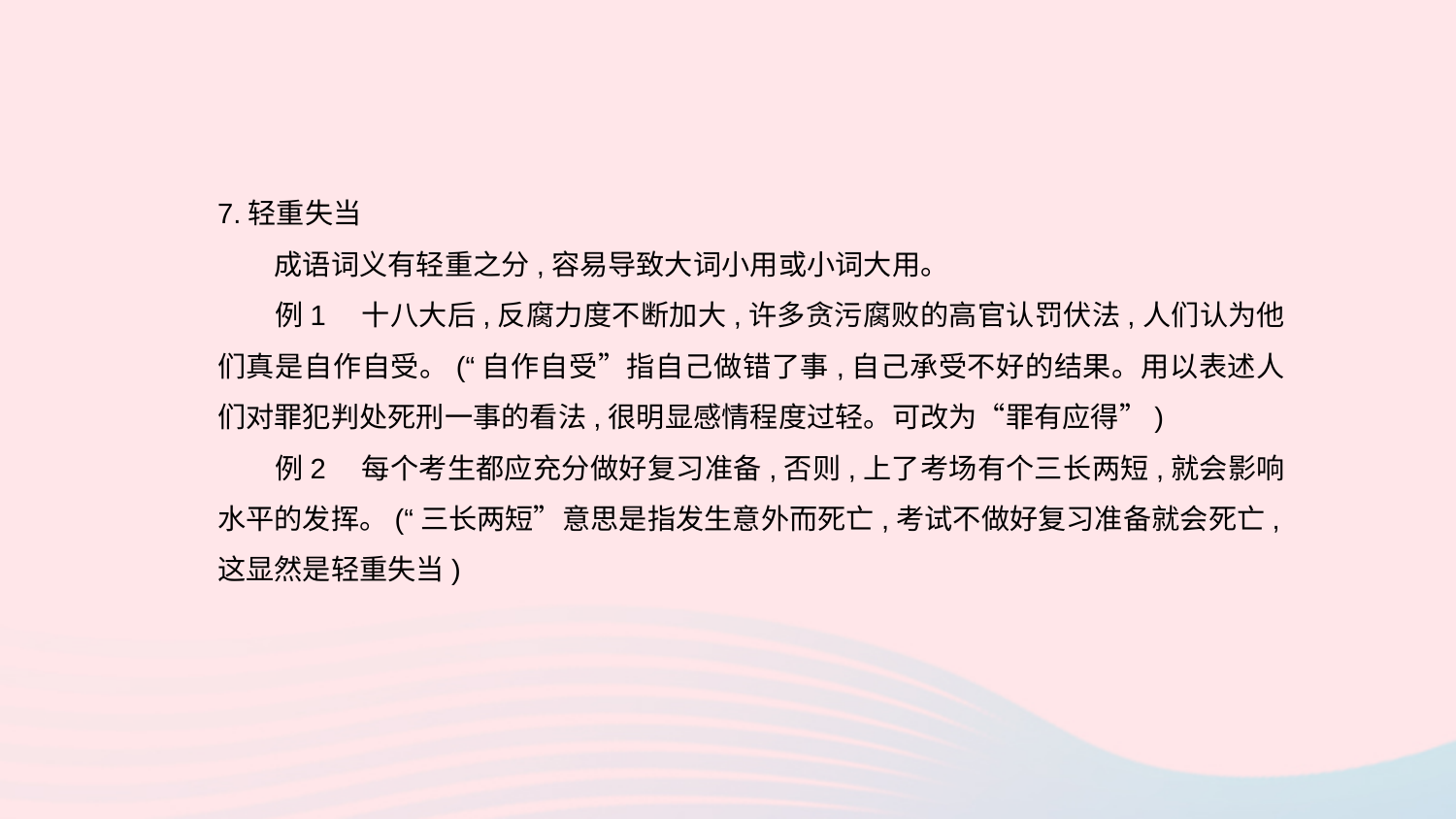

7.轻重失当
　　成语词义有轻重之分,容易导致大词小用或小词大用。
　　例1　十八大后,反腐力度不断加大,许多贪污腐败的高官认罚伏法,人们认为他们真是自作自受。(“自作自受”指自己做错了事,自己承受不好的结果。用以表述人们对罪犯判处死刑一事的看法,很明显感情程度过轻。可改为“罪有应得”)
　　例2　每个考生都应充分做好复习准备,否则,上了考场有个三长两短,就会影响水平的发挥。(“三长两短”意思是指发生意外而死亡,考试不做好复习准备就会死亡,这显然是轻重失当)